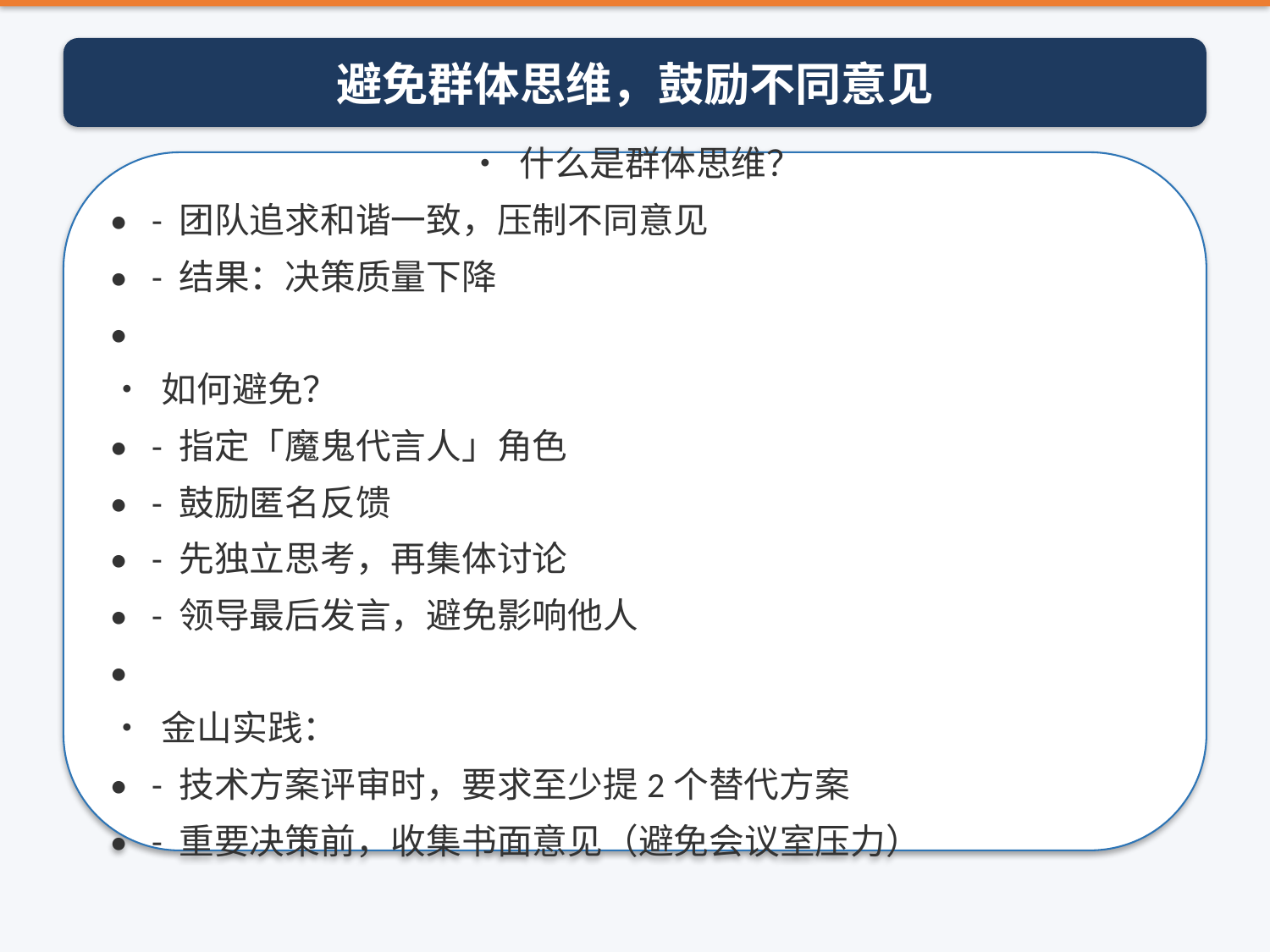

避免群体思维，鼓励不同意见
• 什么是群体思维？
•   - 团队追求和谐一致，压制不同意见
•   - 结果：决策质量下降
•
• 如何避免？
•   - 指定「魔鬼代言人」角色
•   - 鼓励匿名反馈
•   - 先独立思考，再集体讨论
•   - 领导最后发言，避免影响他人
•
• 金山实践：
•   - 技术方案评审时，要求至少提2个替代方案
•   - 重要决策前，收集书面意见（避免会议室压力）